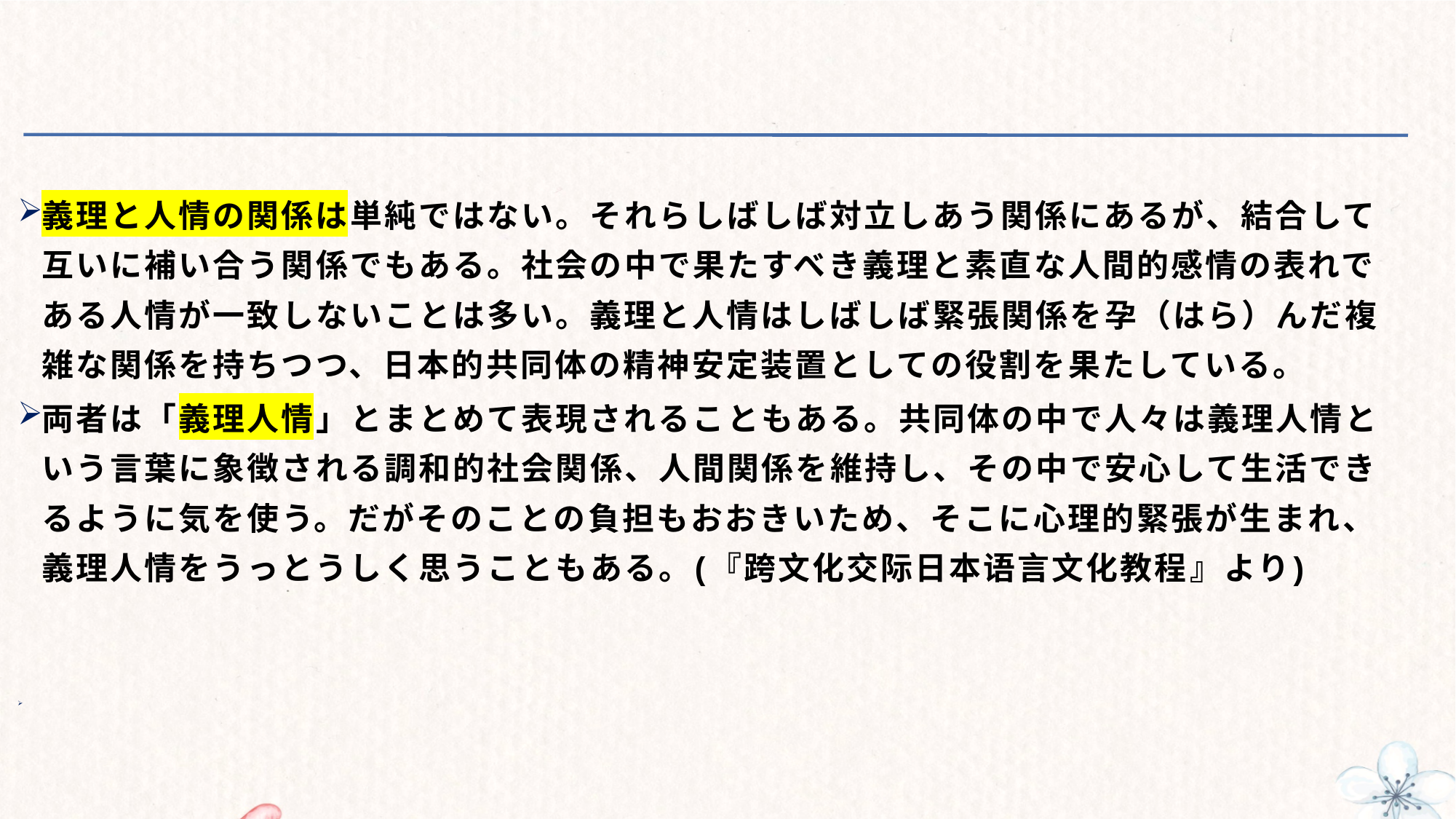

義理と人情の関係は単純ではない。それらしばしば対立しあう関係にあるが、結合して互いに補い合う関係でもある。社会の中で果たすべき義理と素直な人間的感情の表れである人情が一致しないことは多い。義理と人情はしばしば緊張関係を孕（はら）んだ複雑な関係を持ちつつ、日本的共同体の精神安定装置としての役割を果たしている。
両者は「義理人情」とまとめて表現されることもある。共同体の中で人々は義理人情という言葉に象徴される調和的社会関係、人間関係を維持し、その中で安心して生活できるように気を使う。だがそのことの負担もおおきいため、そこに心理的緊張が生まれ、義理人情をうっとうしく思うこともある。(『跨文化交际日本语言文化教程』より)